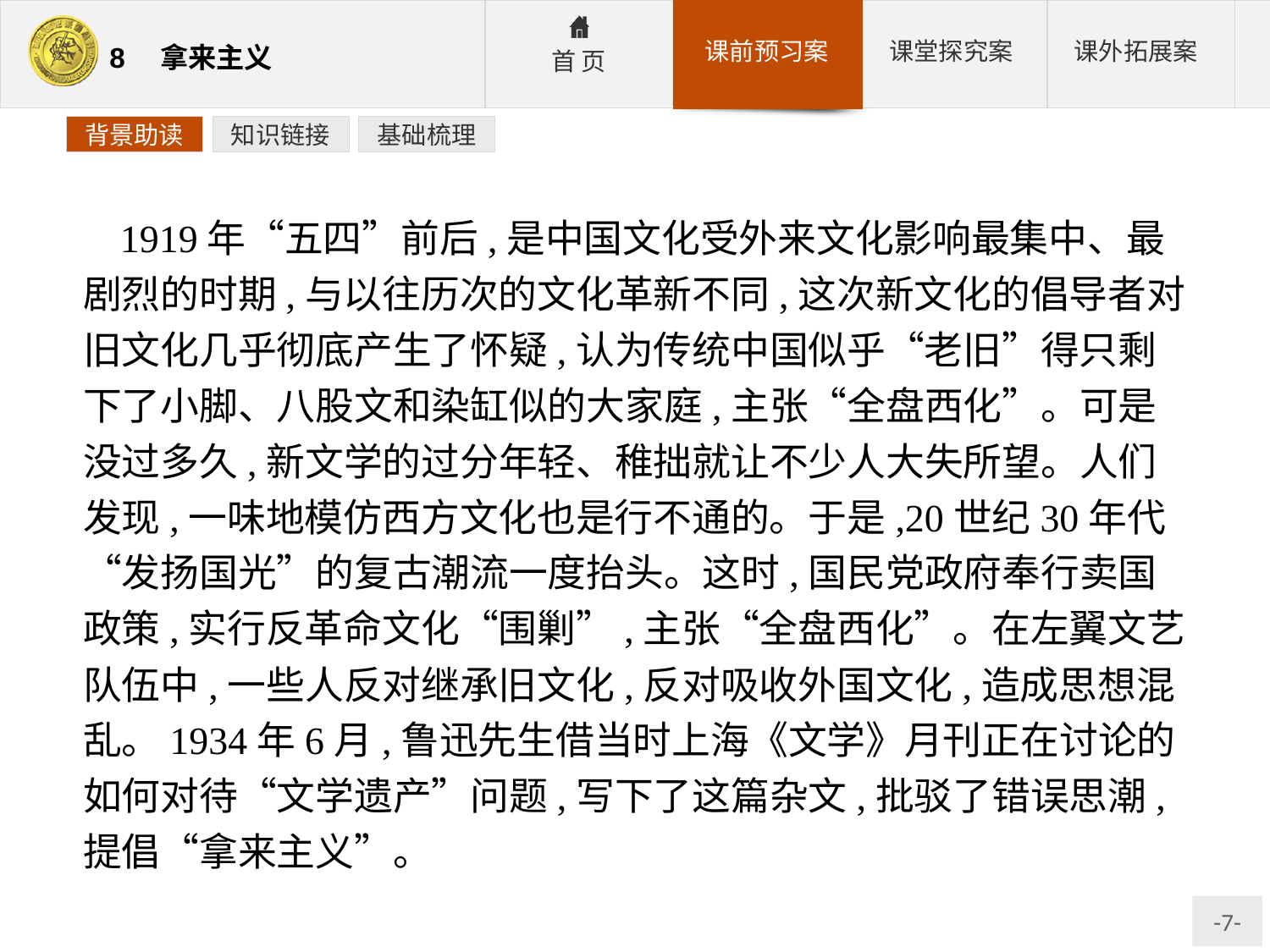

背景助读
知识链接
基础梳理
1919年“五四”前后,是中国文化受外来文化影响最集中、最剧烈的时期,与以往历次的文化革新不同,这次新文化的倡导者对旧文化几乎彻底产生了怀疑,认为传统中国似乎“老旧”得只剩下了小脚、八股文和染缸似的大家庭,主张“全盘西化”。可是没过多久,新文学的过分年轻、稚拙就让不少人大失所望。人们发现,一味地模仿西方文化也是行不通的。于是,20世纪30年代“发扬国光”的复古潮流一度抬头。这时,国民党政府奉行卖国政策,实行反革命文化“围剿”,主张“全盘西化”。在左翼文艺队伍中,一些人反对继承旧文化,反对吸收外国文化,造成思想混乱。1934年6月,鲁迅先生借当时上海《文学》月刊正在讨论的如何对待“文学遗产”问题,写下了这篇杂文,批驳了错误思潮,提倡“拿来主义”。